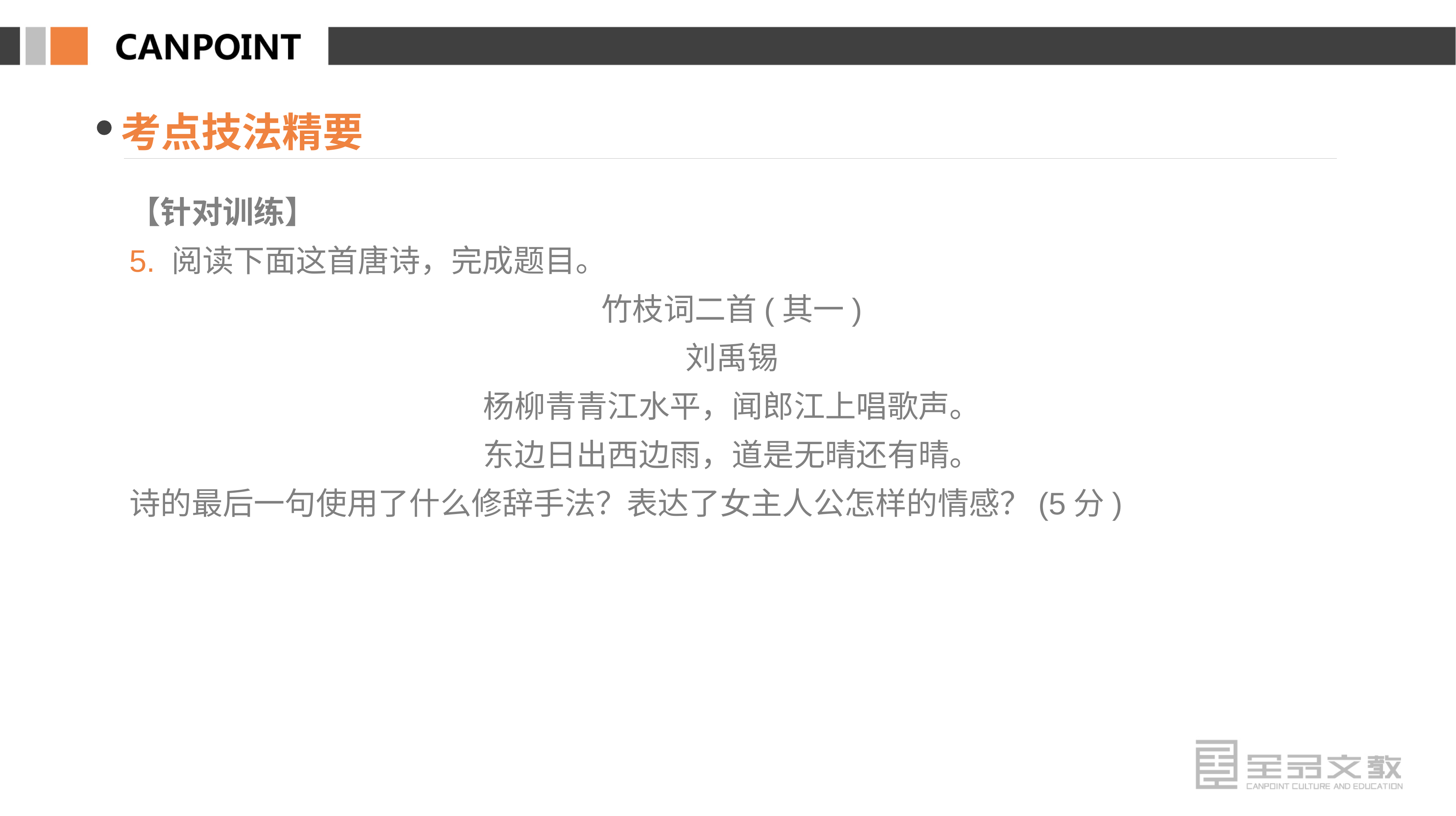

考点技法精要

【针对训练】
5. 阅读下面这首唐诗，完成题目。
竹枝词二首(其一)
刘禹锡
杨柳青青江水平，闻郎江上唱歌声。
东边日出西边雨，道是无晴还有晴。
诗的最后一句使用了什么修辞手法？表达了女主人公怎样的情感？(5分)